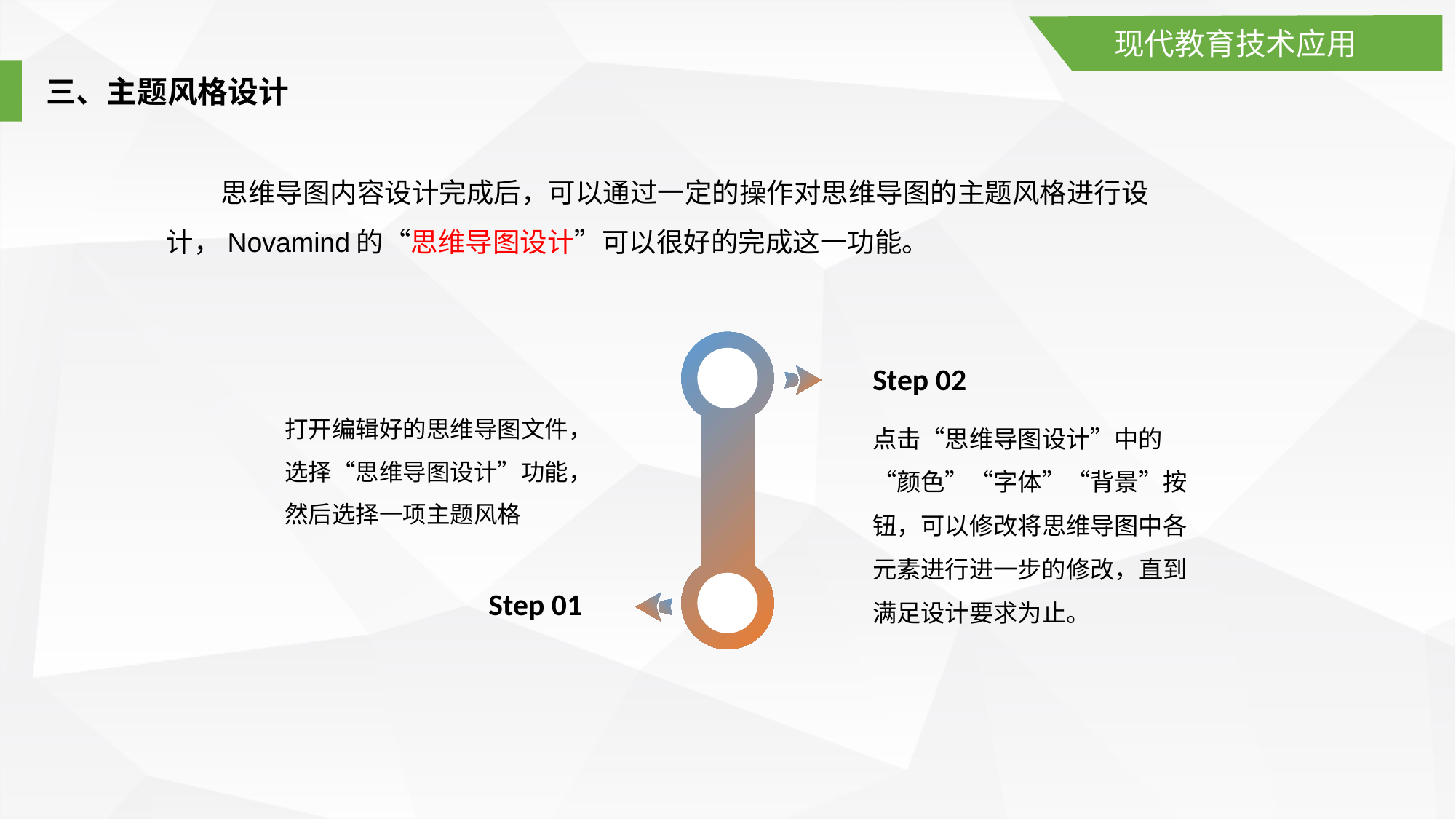

现代教育技术应用

三、主题风格设计
思维导图内容设计完成后，可以通过一定的操作对思维导图的主题风格进行设计，Novamind的“思维导图设计”可以很好的完成这一功能。

Step 02

打开编辑好的思维导图文件，选择“思维导图设计”功能，然后选择一项主题风格
点击“思维导图设计”中的“颜色”“字体”“背景”按钮，可以修改将思维导图中各元素进行进一步的修改，直到满足设计要求为止。

Step 01